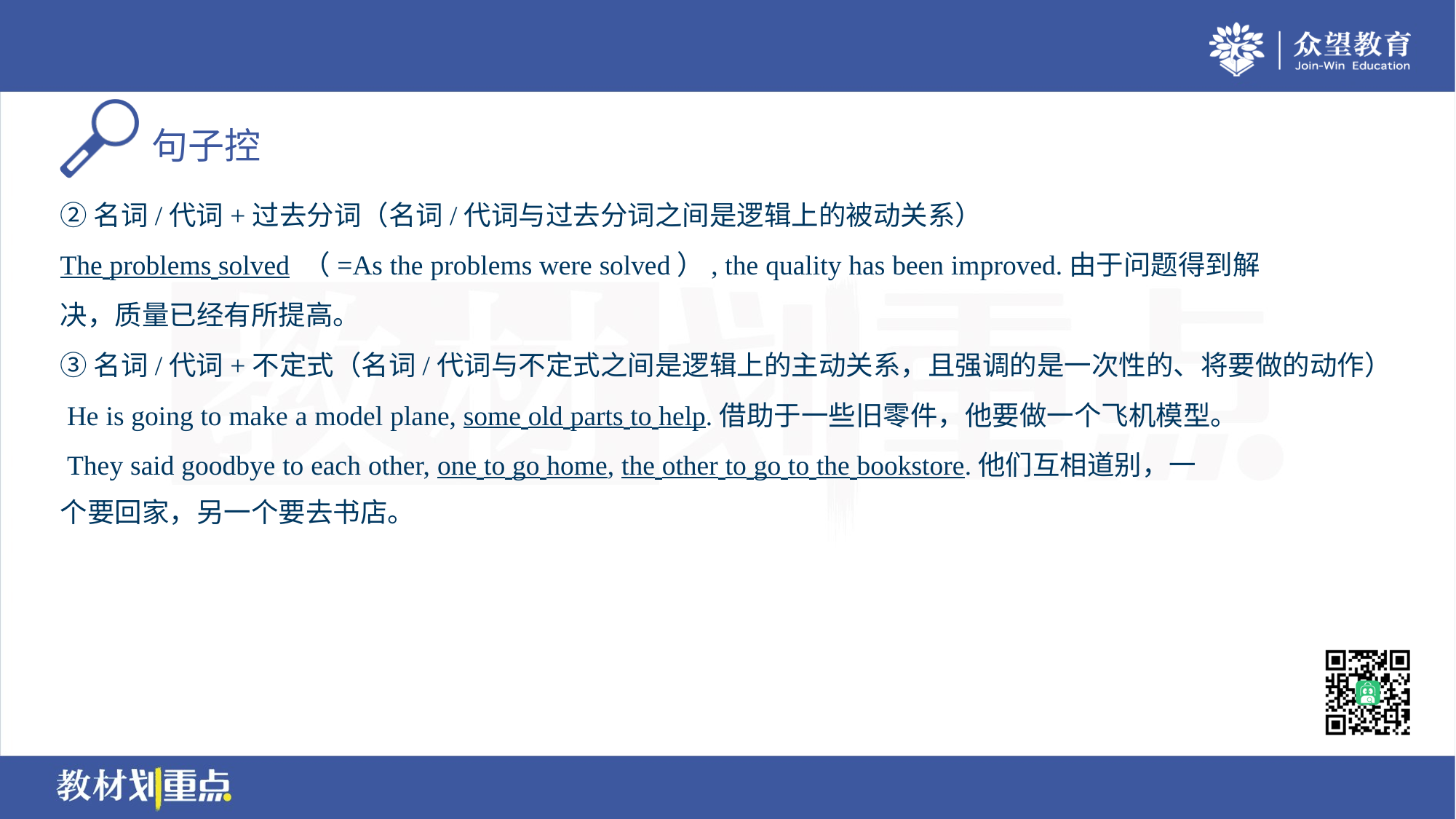

②名词/代词+过去分词（名词/代词与过去分词之间是逻辑上的被动关系）
The problems solved （=As the problems were solved）, the quality has been improved.由于问题得到解
决，质量已经有所提高。
③名词/代词+不定式（名词/代词与不定式之间是逻辑上的主动关系，且强调的是一次性的、将要做的动作）
 He is going to make a model plane, some old parts to help.借助于一些旧零件，他要做一个飞机模型。
 They said goodbye to each other, one to go home, the other to go to the bookstore.他们互相道别，一
个要回家，另一个要去书店。